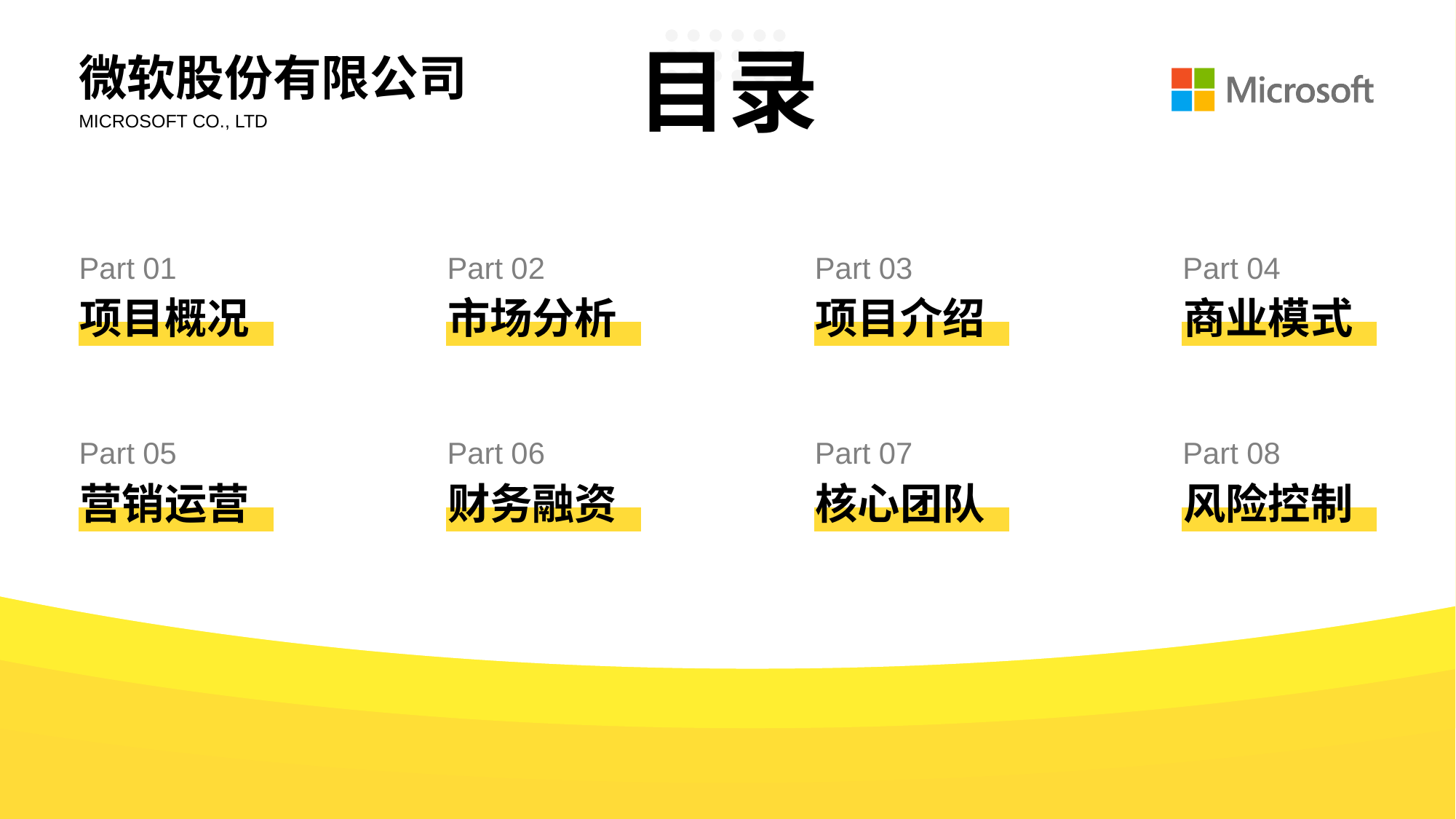

微软股份有限公司
MICROSOFT CO., LTD
Part 01
Part 02
Part 03
Part 04
项目概况
市场分析
项目介绍
商业模式

Part 05
Part 06
Part 07
Part 08
营销运营
财务融资
核心团队
风险控制